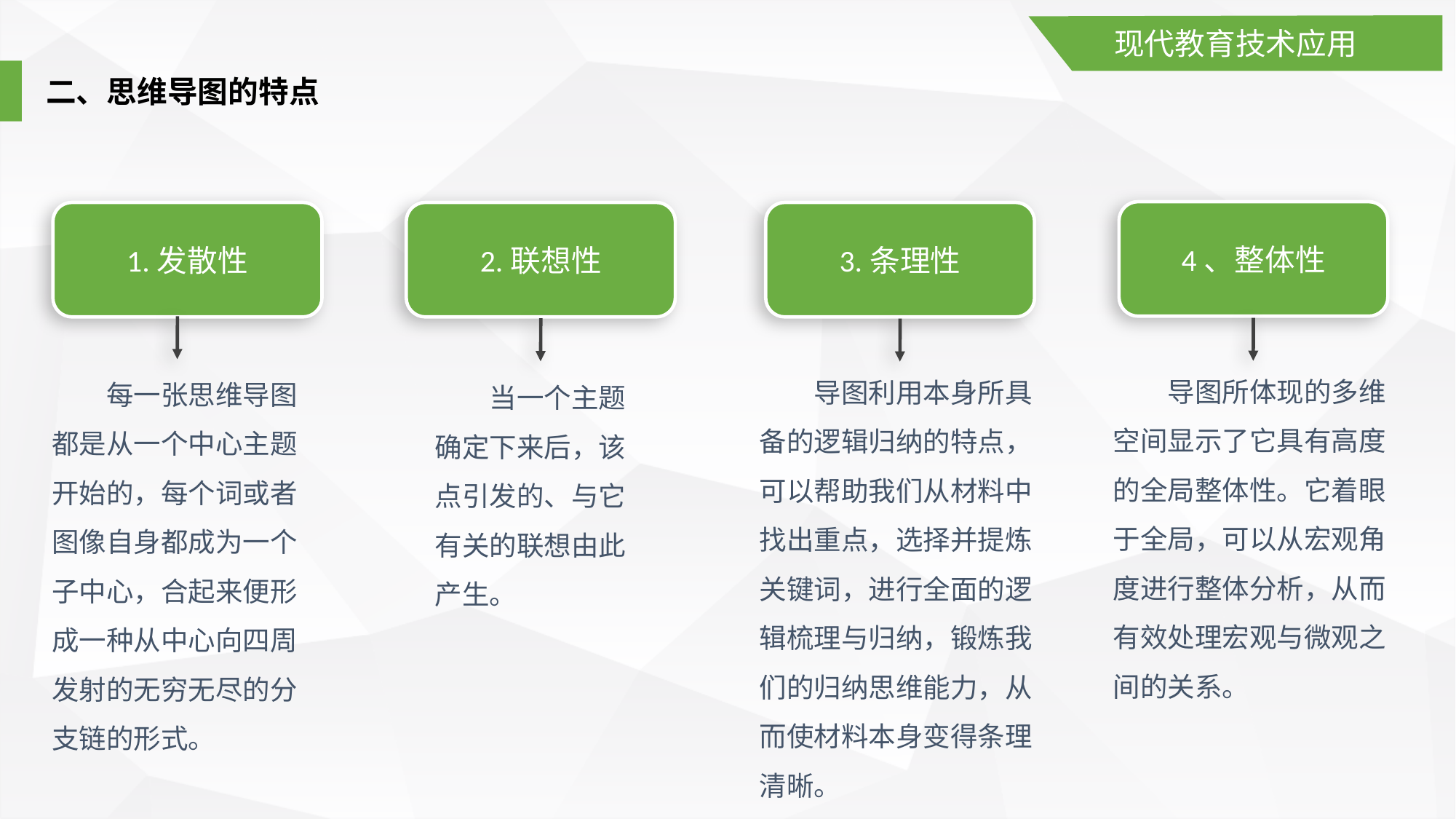

现代教育技术应用

二、思维导图的特点
4、整体性
1.发散性
3.条理性
2.联想性
导图所体现的多维空间显示了它具有高度的全局整体性。它着眼于全局，可以从宏观角度进行整体分析，从而有效处理宏观与微观之间的关系。
导图利用本身所具备的逻辑归纳的特点，可以帮助我们从材料中找出重点，选择并提炼关键词，进行全面的逻辑梳理与归纳，锻炼我们的归纳思维能力，从而使材料本身变得条理清晰。
每一张思维导图都是从一个中心主题开始的，每个词或者图像自身都成为一个子中心，合起来便形成一种从中心向四周发射的无穷无尽的分支链的形式。
当一个主题确定下来后，该点引发的、与它有关的联想由此产生。